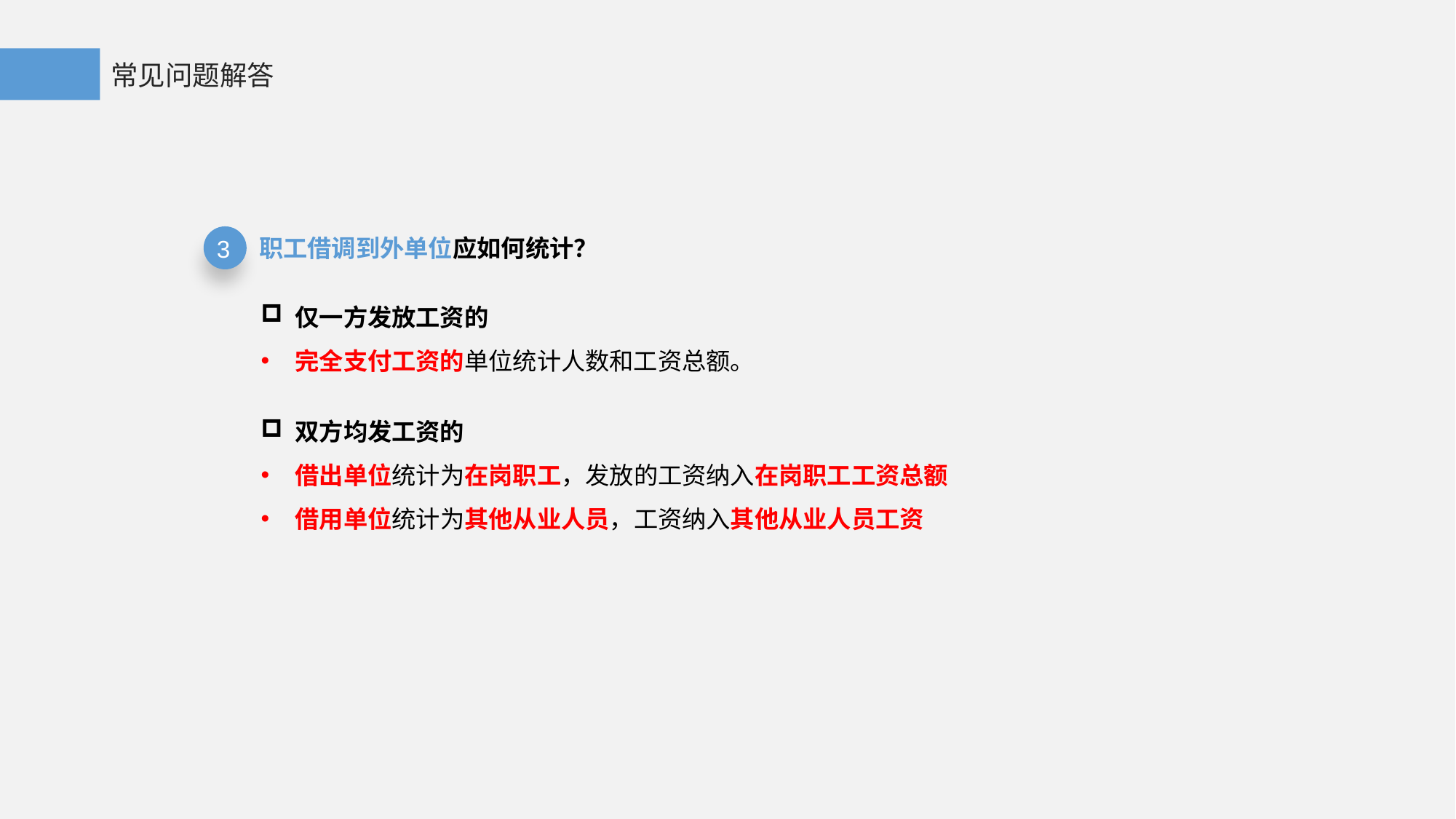

常见问题解答

职工借调到外单位应如何统计？
3
仅一方发放工资的
完全支付工资的单位统计人数和工资总额。
双方均发工资的
借出单位统计为在岗职工，发放的工资纳入在岗职工工资总额
借用单位统计为其他从业人员，工资纳入其他从业人员工资

59